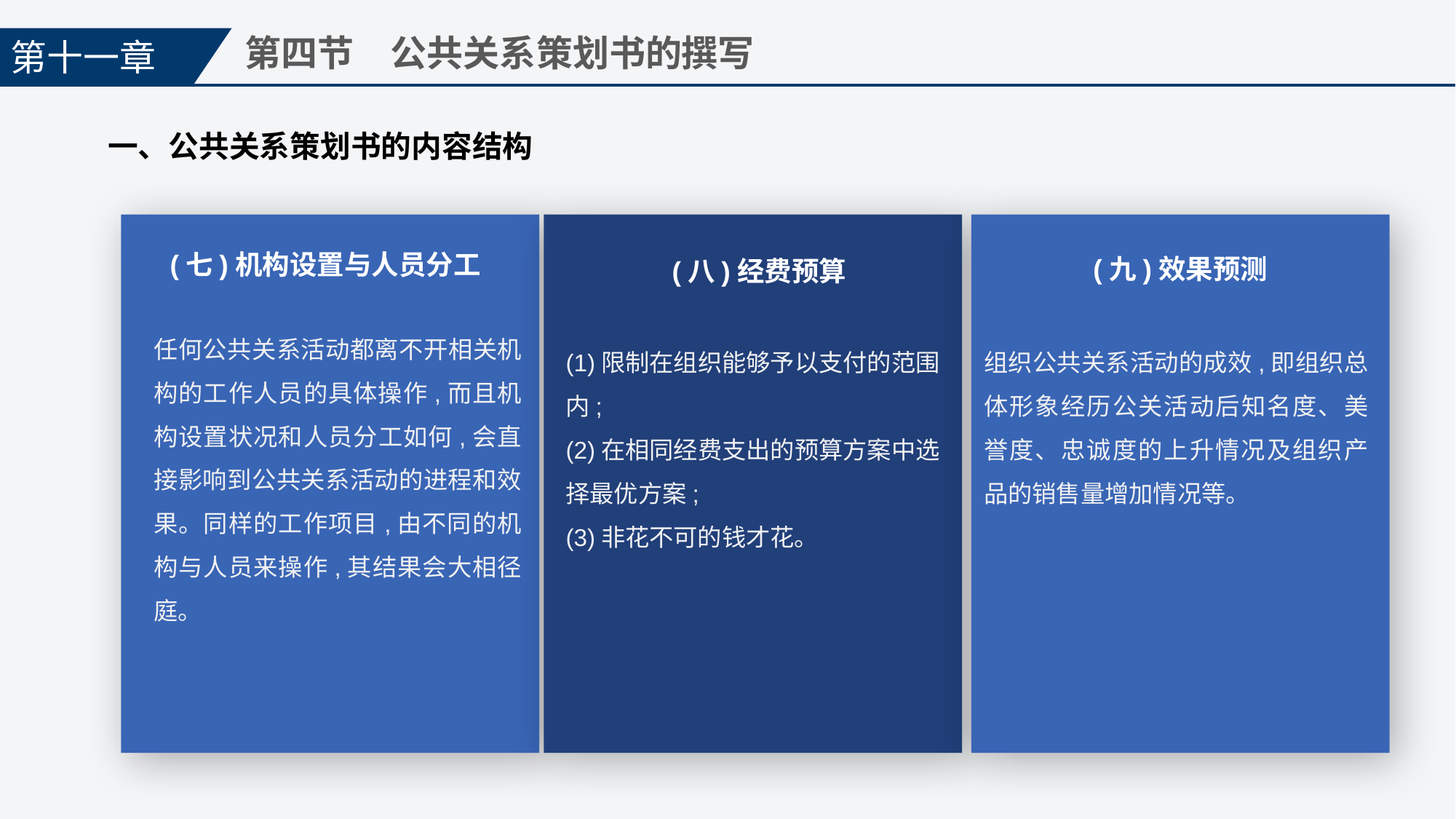

第十一章
第四节　公共关系策划书的撰写
一、公共关系策划书的内容结构

(七)机构设置与人员分工
(九)效果预测
(八)经费预算
任何公共关系活动都离不开相关机构的工作人员的具体操作,而且机构设置状况和人员分工如何,会直接影响到公共关系活动的进程和效果。同样的工作项目,由不同的机构与人员来操作,其结果会大相径庭。
(1)限制在组织能够予以支付的范围内;
(2)在相同经费支出的预算方案中选择最优方案;
(3)非花不可的钱才花。
组织公共关系活动的成效,即组织总体形象经历公关活动后知名度、美誉度、忠诚度的上升情况及组织产品的销售量增加情况等。